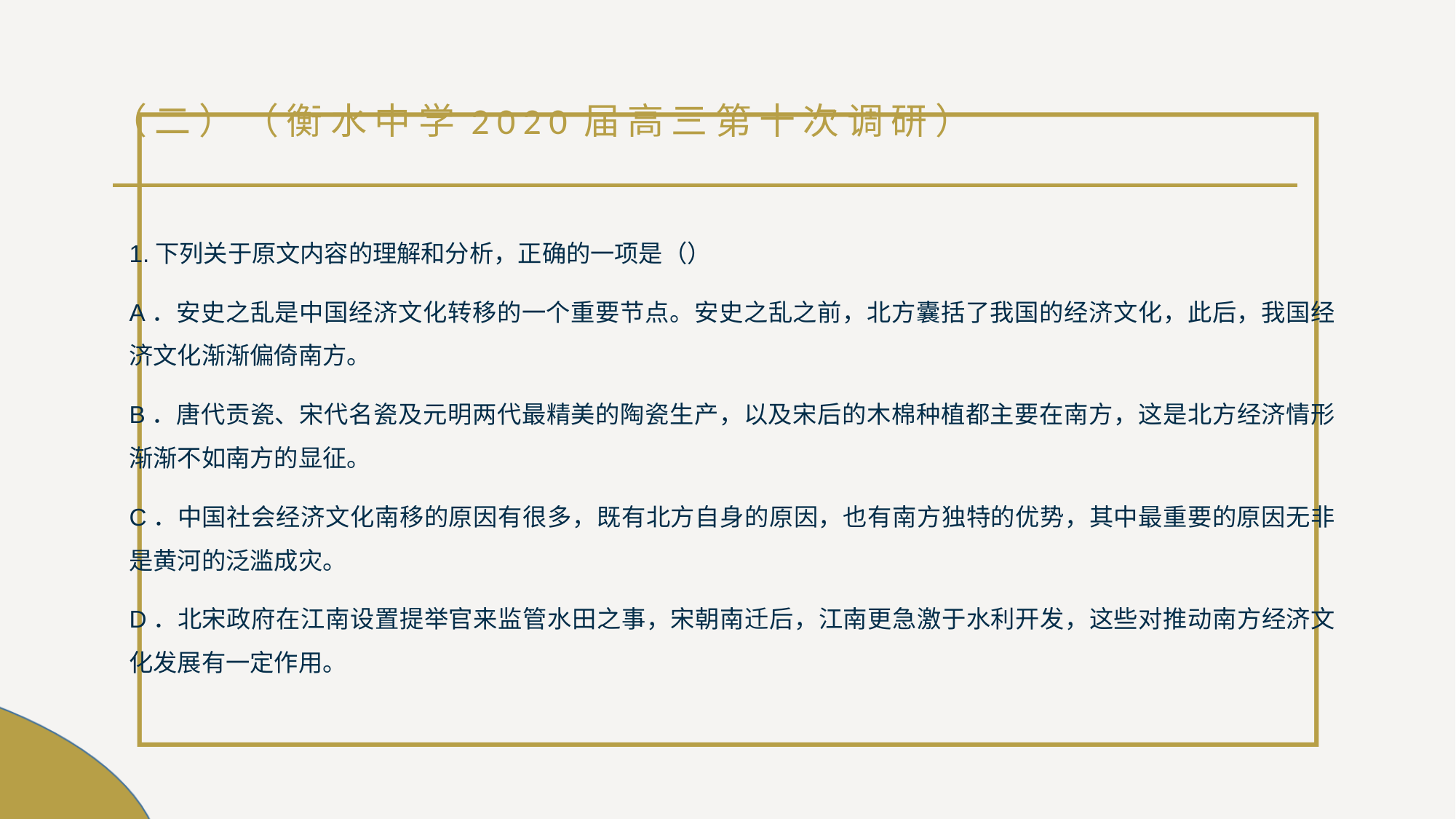

# （二）（衡水中学2020届高三第十次调研）
1.下列关于原文内容的理解和分析，正确的一项是（）
A．安史之乱是中国经济文化转移的一个重要节点。安史之乱之前，北方囊括了我国的经济文化，此后，我国经济文化渐渐偏倚南方。
B．唐代贡瓷、宋代名瓷及元明两代最精美的陶瓷生产，以及宋后的木棉种植都主要在南方，这是北方经济情形渐渐不如南方的显征。
C．中国社会经济文化南移的原因有很多，既有北方自身的原因，也有南方独特的优势，其中最重要的原因无非是黄河的泛滥成灾。
D．北宋政府在江南设置提举官来监管水田之事，宋朝南迁后，江南更急激于水利开发，这些对推动南方经济文化发展有一定作用。